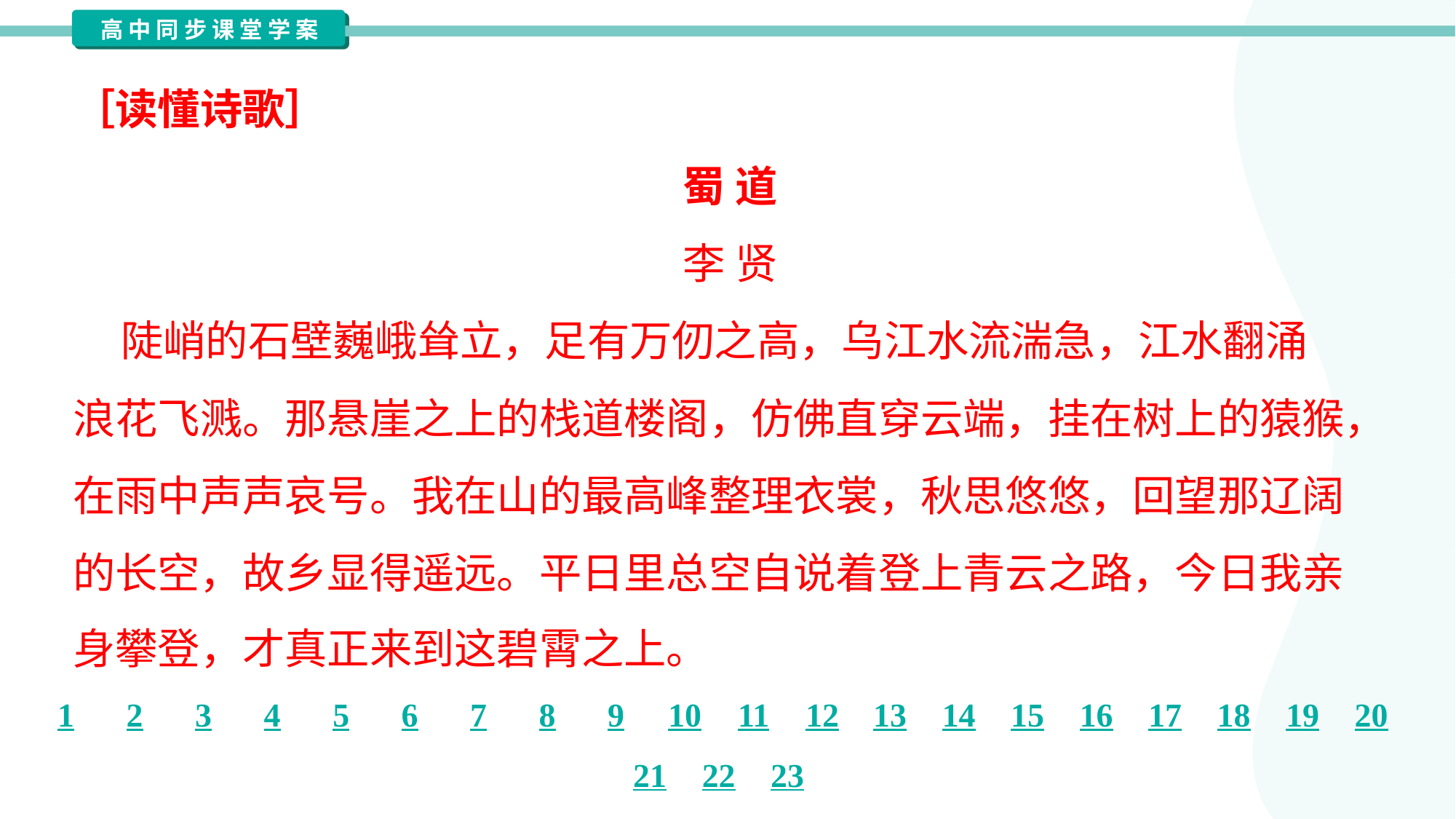

［读懂诗歌］
蜀 道
李 贤
    陡峭的石壁巍峨耸立，足有万仞之高，乌江水流湍急，江水翻涌
浪花飞溅。那悬崖之上的栈道楼阁，仿佛直穿云端，挂在树上的猿猴，
在雨中声声哀号。我在山的最高峰整理衣裳，秋思悠悠，回望那辽阔
的长空，故乡显得遥远。平日里总空自说着登上青云之路，今日我亲
身攀登，才真正来到这碧霄之上。